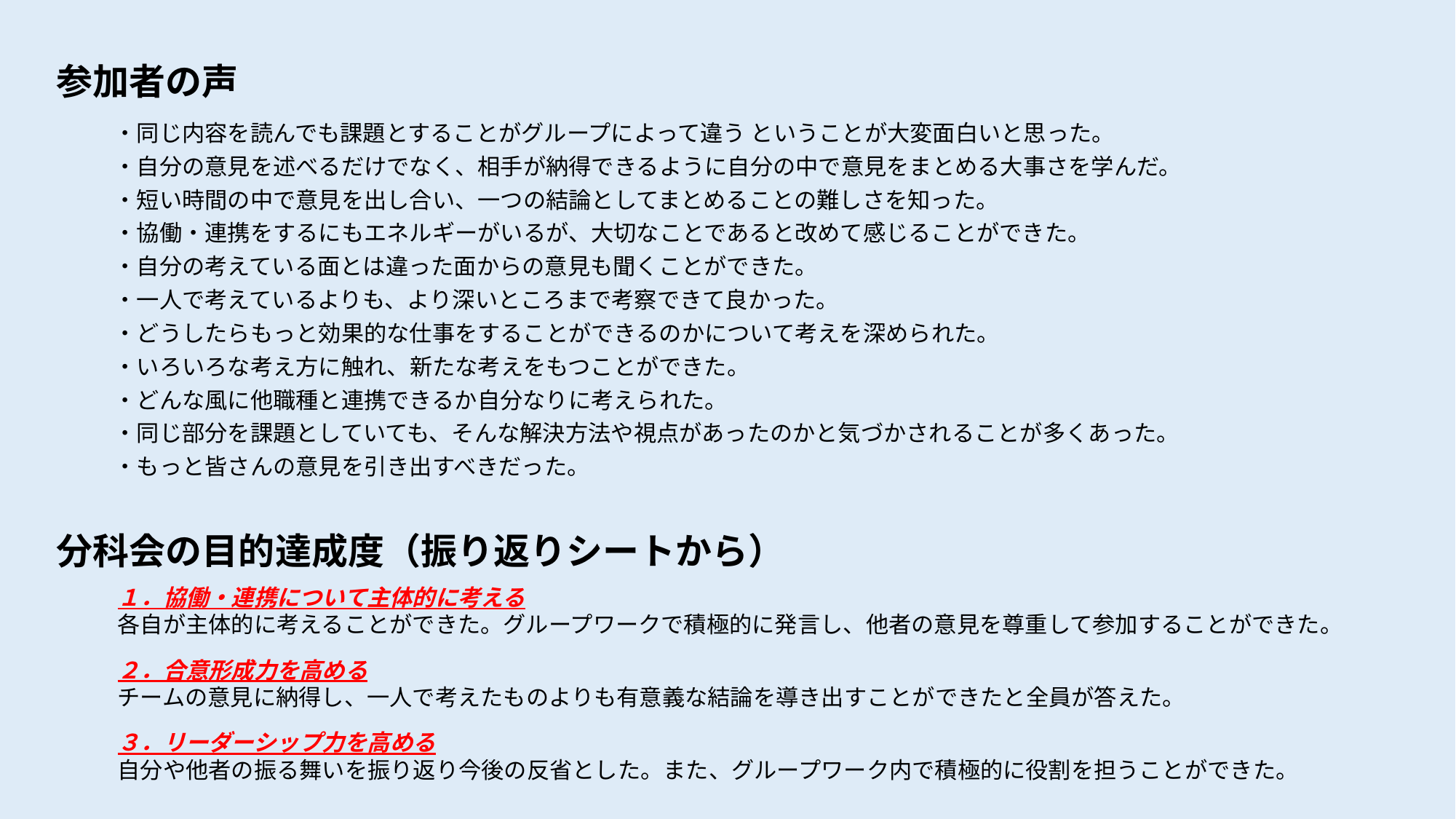

参加者の声
・同じ内容を読んでも課題とすることがグループによって違う ということが大変面白いと思った。
・自分の意見を述べるだけでなく、相手が納得できるように自分の中で意見をまとめる大事さを学んだ。
・短い時間の中で意見を出し合い、一つの結論としてまとめることの難しさを知った。
・協働・連携をするにもエネルギーがいるが、大切なことであると改めて感じることができた。
・自分の考えている面とは違った面からの意見も聞くことができた。
・一人で考えているよりも、より深いところまで考察できて良かった。
・どうしたらもっと効果的な仕事をすることができるのかについて考えを深められた。
・いろいろな考え方に触れ、新たな考えをもつことができた。
・どんな風に他職種と連携できるか自分なりに考えられた。
・同じ部分を課題としていても、そんな解決方法や視点があったのかと気づかされることが多くあった。
・もっと皆さんの意見を引き出すべきだった。
分科会の目的達成度（振り返りシートから）
１．協働・連携について主体的に考える
各自が主体的に考えることができた。グループワークで積極的に発言し、他者の意見を尊重して参加することができた。

２．合意形成力を高める
チームの意見に納得し、一人で考えたものよりも有意義な結論を導き出すことができたと全員が答えた。

３．リーダーシップ力を高める
自分や他者の振る舞いを振り返り今後の反省とした。また、グループワーク内で積極的に役割を担うことができた。